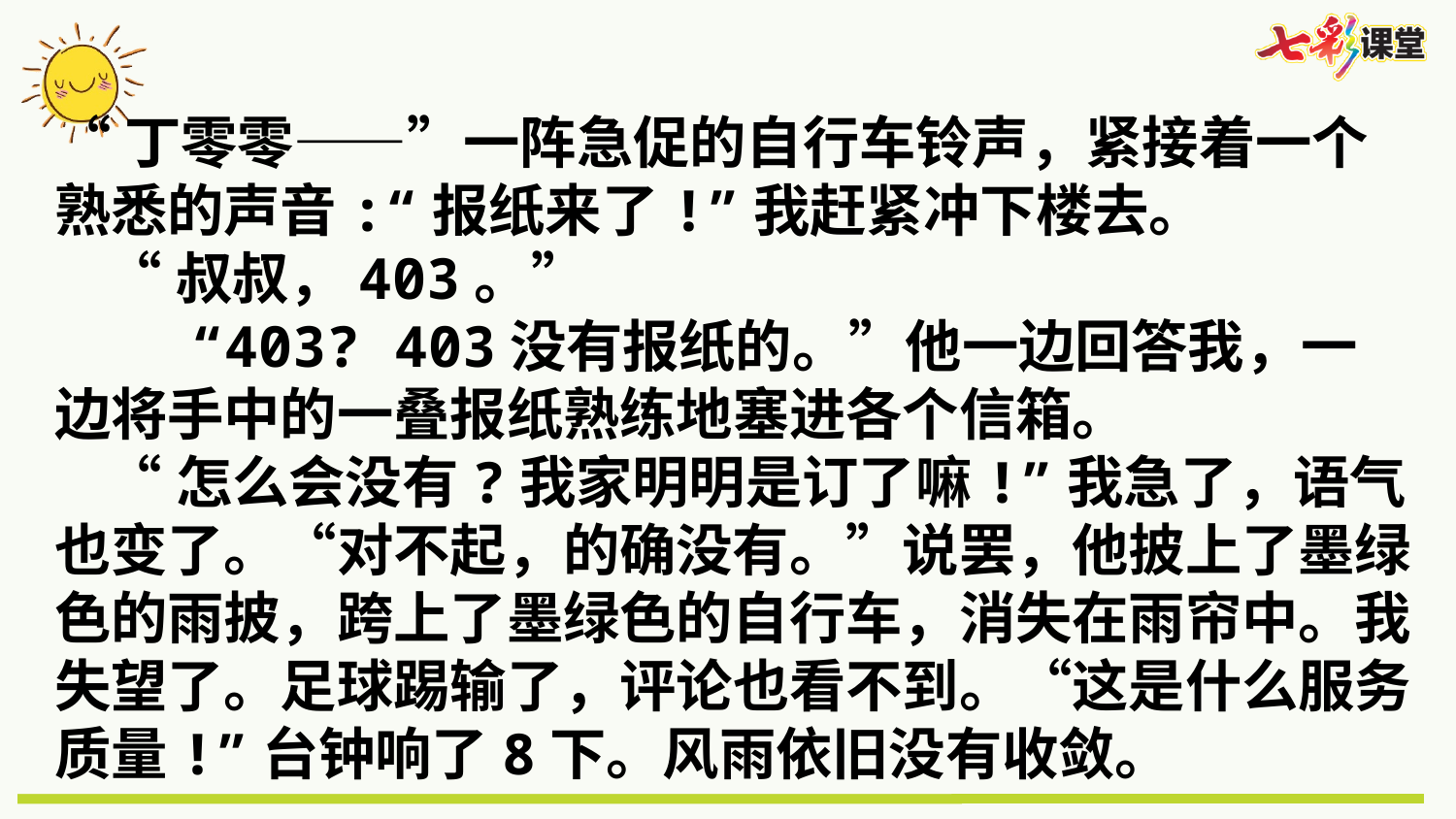

“丁零零——”一阵急促的自行车铃声，紧接着一个熟悉的声音:“报纸来了!”我赶紧冲下楼去。
    “叔叔，403。”
    “403? 403没有报纸的。”他一边回答我，一边将手中的一叠报纸熟练地塞进各个信箱。
    “怎么会没有?我家明明是订了嘛!”我急了，语气也变了。“对不起，的确没有。”说罢，他披上了墨绿色的雨披，跨上了墨绿色的自行车，消失在雨帘中。我失望了。足球踢输了，评论也看不到。“这是什么服务质量!”台钟响了8下。风雨依旧没有收敛。